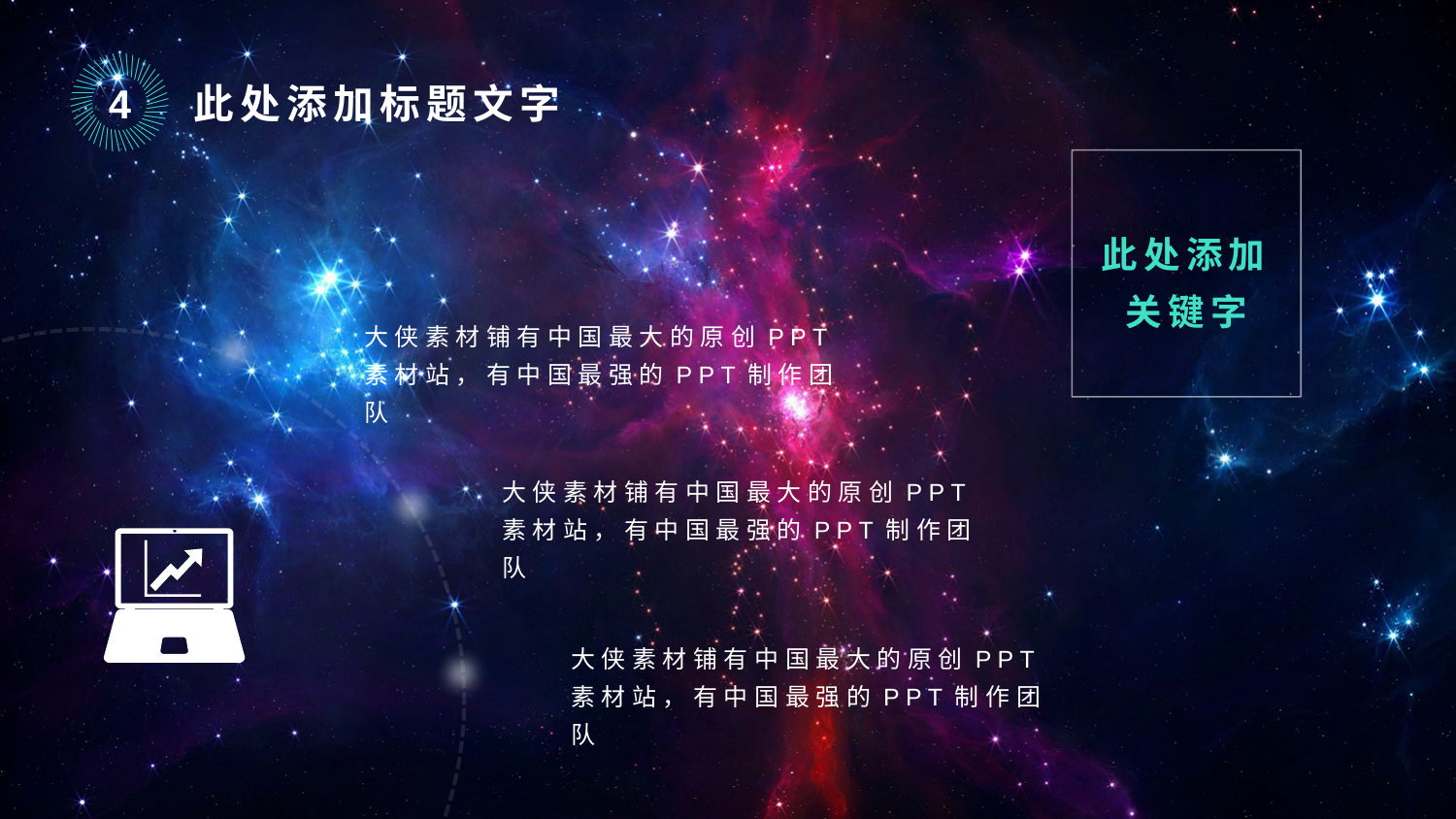

｜
｜
｜
｜
｜
｜
｜
｜
｜
｜
｜
｜
｜
｜
｜
｜
｜
｜
｜
｜
｜
｜
｜
｜
｜
｜
｜
｜
｜
｜
｜
｜
｜
｜
｜
｜
｜
｜
｜
｜
｜
｜
｜
｜
｜
｜
4
此处添加标题文字

此处添加关键字
大侠素材铺有中国最大的原创PPT素材站，有中国最强的PPT制作团队

大侠素材铺有中国最大的原创PPT素材站，有中国最强的PPT制作团队

大侠素材铺有中国最大的原创PPT素材站，有中国最强的PPT制作团队